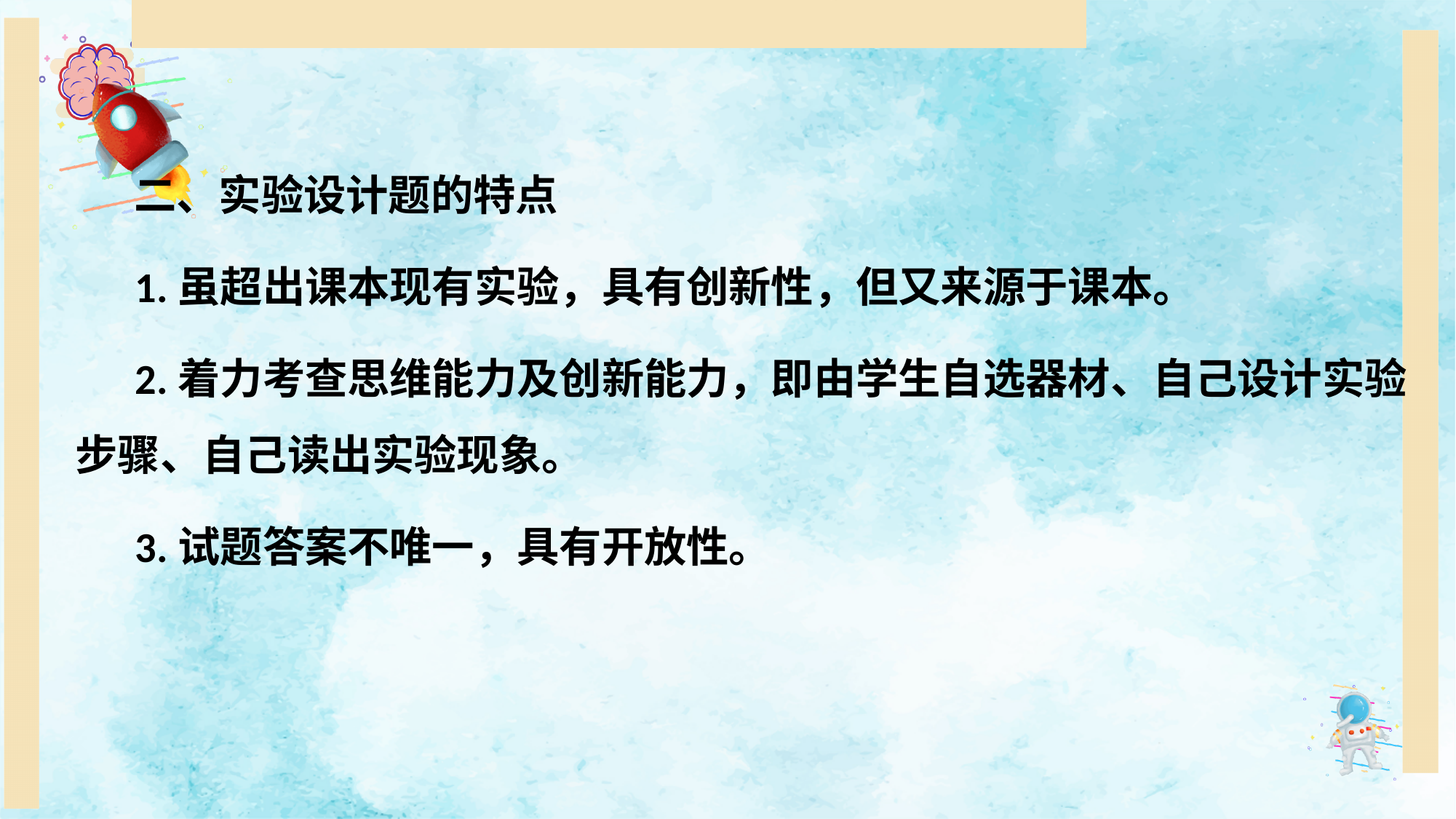

二、实验设计题的特点
         1.虽超出课本现有实验，具有创新性，但又来源于课本。
         2.着力考查思维能力及创新能力，即由学生自选器材、自己设计实验步骤、自己读出实验现象。
         3.试题答案不唯一，具有开放性。